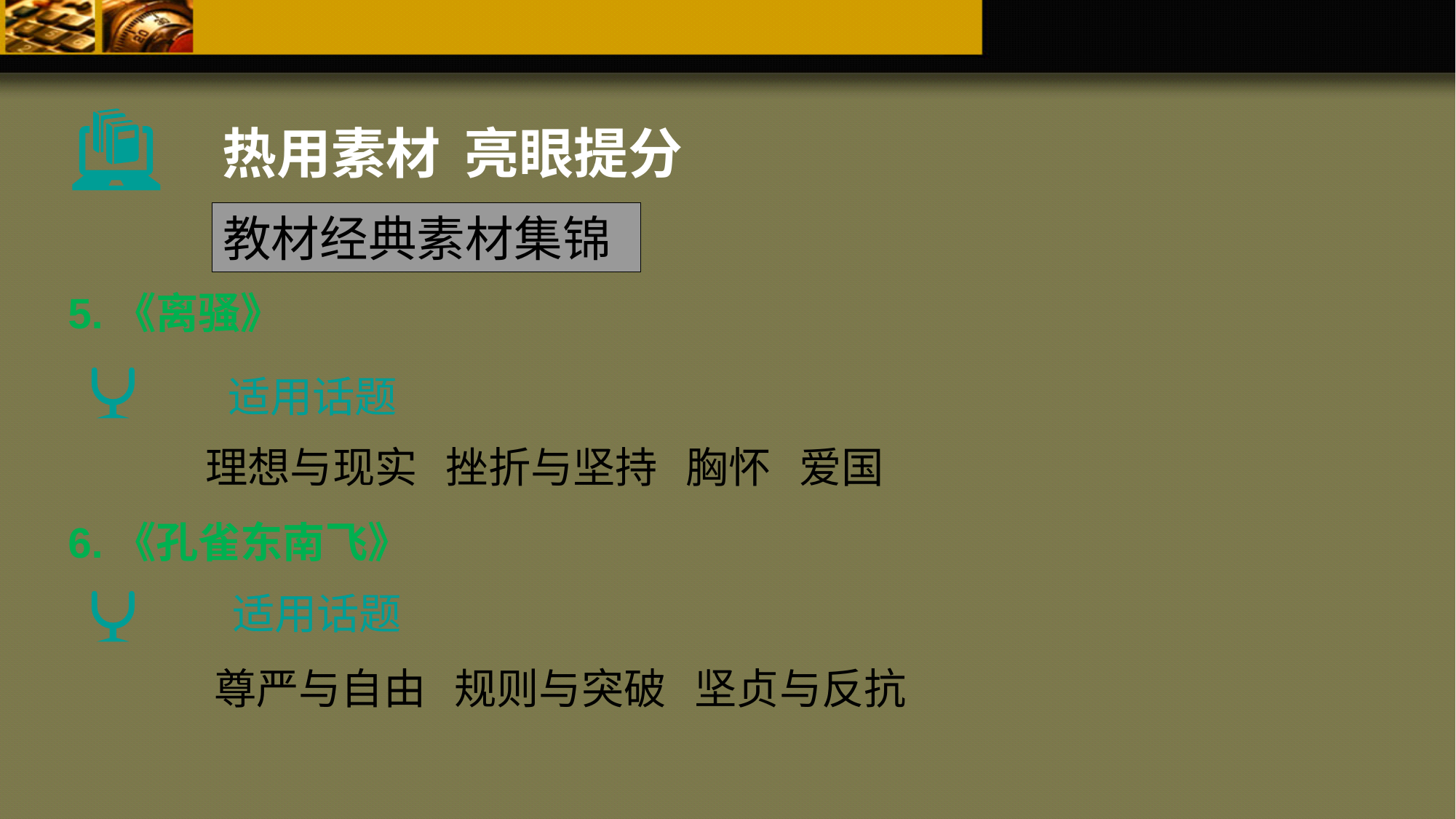

热用素材  亮眼提分
教材经典素材集锦
5.《离骚》
适用话题

理想与现实   挫折与坚持   胸怀   爱国
6.《孔雀东南飞》
适用话题

尊严与自由   规则与突破   坚贞与反抗